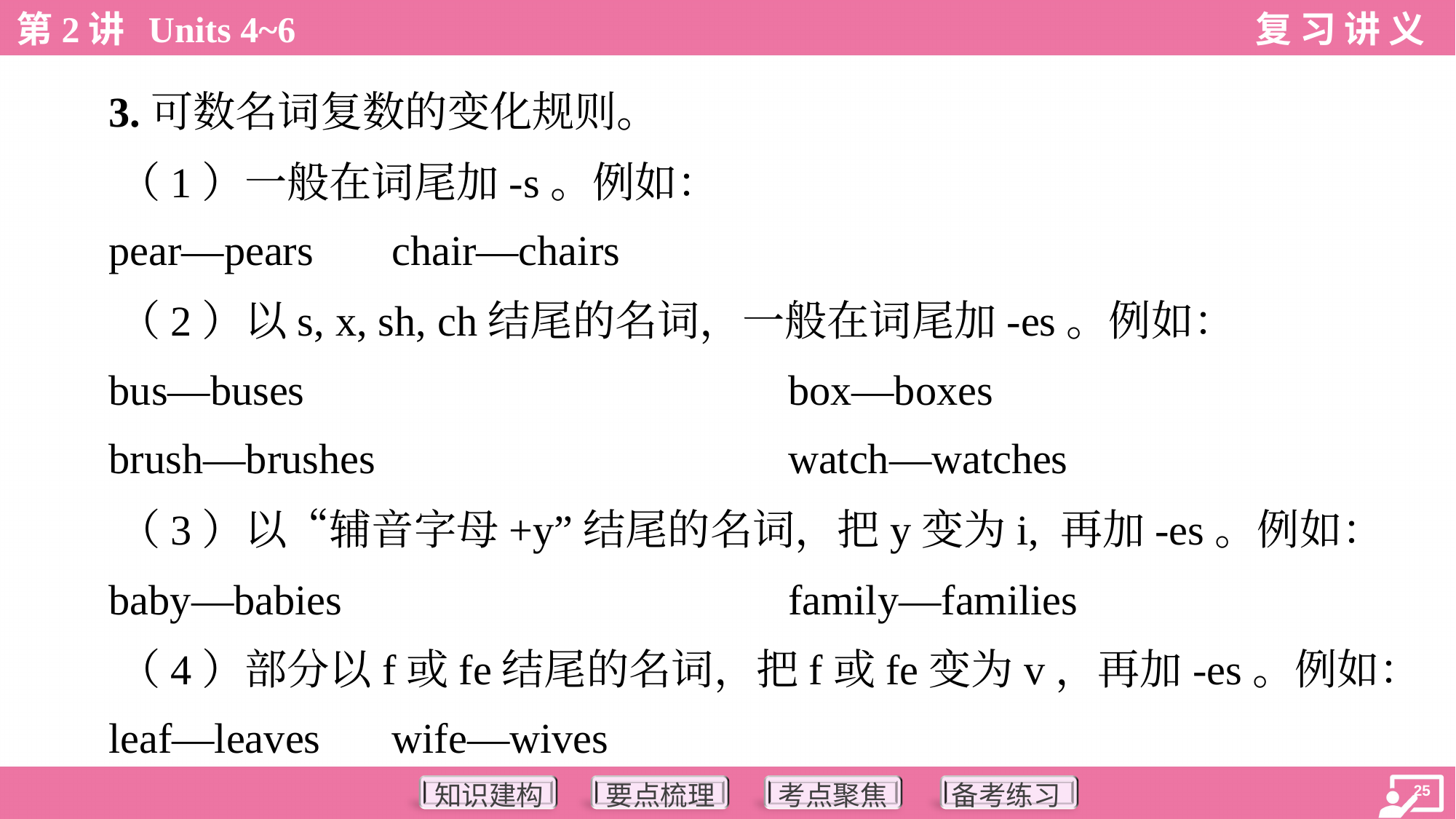

3.可数名词复数的变化规则。
    （1）一般在词尾加-s。例如：
    pear—pears	chair—chairs
    （2）以s, x, sh, ch结尾的名词，一般在词尾加-es。例如：
    bus—buses	box—boxes
    brush—brushes	watch—watches
    （3）以“辅音字母+y”结尾的名词，把y变为i, 再加-es。例如：
    baby—babies	family—families
    （4）部分以f或fe结尾的名词，把f或fe变为v，再加-es。例如：
    leaf—leaves	wife—wives